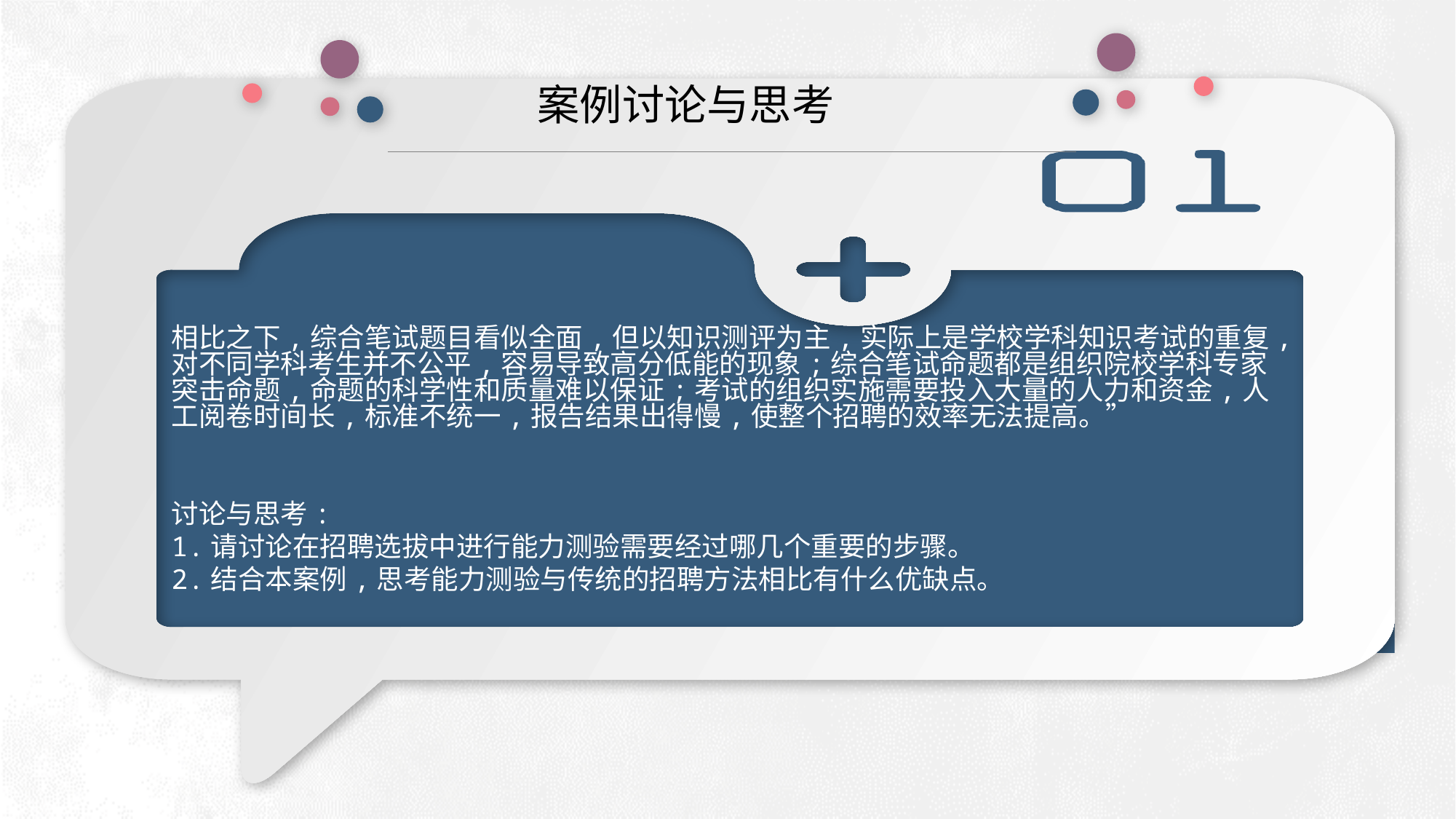

案例讨论与思考

相比之下,综合笔试题目看似全面,但以知识测评为主,实际上是学校学科知识考试的重复,对不同学科考生并不公平,容易导致高分低能的现象;综合笔试命题都是组织院校学科专家突击命题,命题的科学性和质量难以保证;考试的组织实施需要投入大量的人力和资金,人工阅卷时间长,标准不统一,报告结果出得慢,使整个招聘的效率无法提高。”

讨论与思考:
1.请讨论在招聘选拔中进行能力测验需要经过哪几个重要的步骤。
2.结合本案例,思考能力测验与传统的招聘方法相比有什么优缺点。

e7d195523061f1c0deeec63e560781cfd59afb0ea006f2a87ABB68BF51EA6619813959095094C18C62A12F549504892A4AAA8C1554C6663626E05CA27F281A14E6983772AFC3FB97135759321DEA3D70CCCB10945EC5A0322096E752803368C2184698845E3CCD6DB7F651295A8E4F3FDC19EA64A2B4A4AC1434B55AAE41CF0BF61B375C23F3039959E085EE760725AA